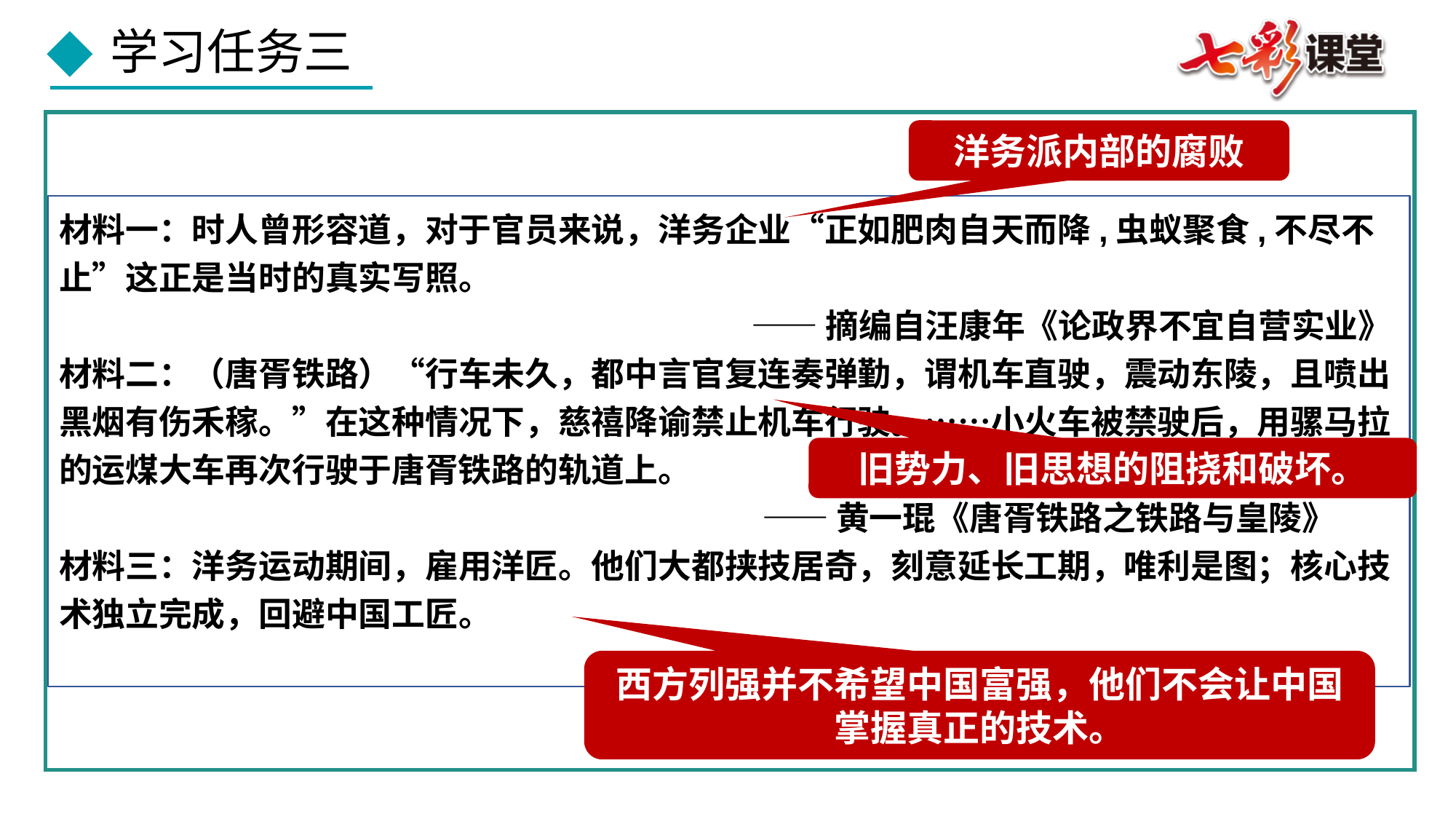

洋务派内部的腐败
材料一：时人曾形容道，对于官员来说，洋务企业“正如肥肉自天而降,虫蚁聚食,不尽不止”这正是当时的真实写照。
——摘编自汪康年《论政界不宜自营实业》
材料二：（唐胥铁路）“行车未久，都中言官复连奏弹勤，谓机车直驶，震动东陵，且喷出黑烟有伤禾稼。”在这种情况下，慈禧降谕禁止机车行驶。……小火车被禁驶后，用骡马拉的运煤大车再次行驶于唐胥铁路的轨道上。
                                                                                            ——黄一琨《唐胥铁路之铁路与皇陵》
材料三：洋务运动期间，雇用洋匠。他们大都挟技居奇，刻意延长工期，唯利是图；核心技术独立完成，回避中国工匠。

旧势力、旧思想的阻挠和破坏。
西方列强并不希望中国富强，他们不会让中国掌握真正的技术。